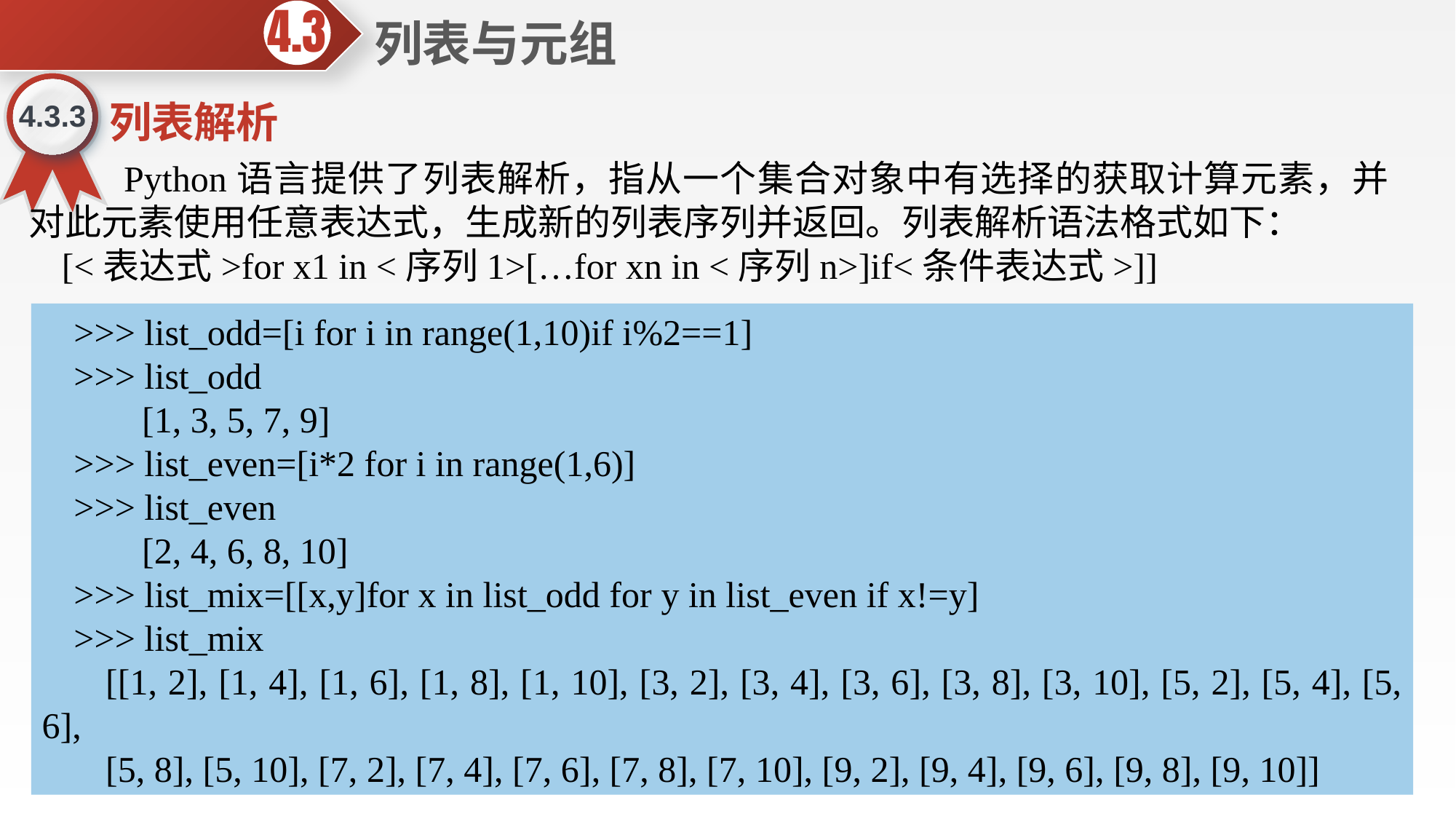

列表与元组

4.3

4.3.3
列表解析
        Python语言提供了列表解析，指从一个集合对象中有选择的获取计算元素，并对此元素使用任意表达式，生成新的列表序列并返回。列表解析语法格式如下：
[<表达式>for x1 in <序列1>[…for xn in <序列n>]if<条件表达式>]]
>>> list_odd=[i for i in range(1,10)if i%2==1]
>>> list_odd
    [1, 3, 5, 7, 9]
>>> list_even=[i*2 for i in range(1,6)]
>>> list_even
    [2, 4, 6, 8, 10]
>>> list_mix=[[x,y]for x in list_odd for y in list_even if x!=y]
>>> list_mix
[[1, 2], [1, 4], [1, 6], [1, 8], [1, 10], [3, 2], [3, 4], [3, 6], [3, 8], [3, 10], [5, 2], [5, 4], [5, 6],
[5, 8], [5, 10], [7, 2], [7, 4], [7, 6], [7, 8], [7, 10], [9, 2], [9, 4], [9, 6], [9, 8], [9, 10]]